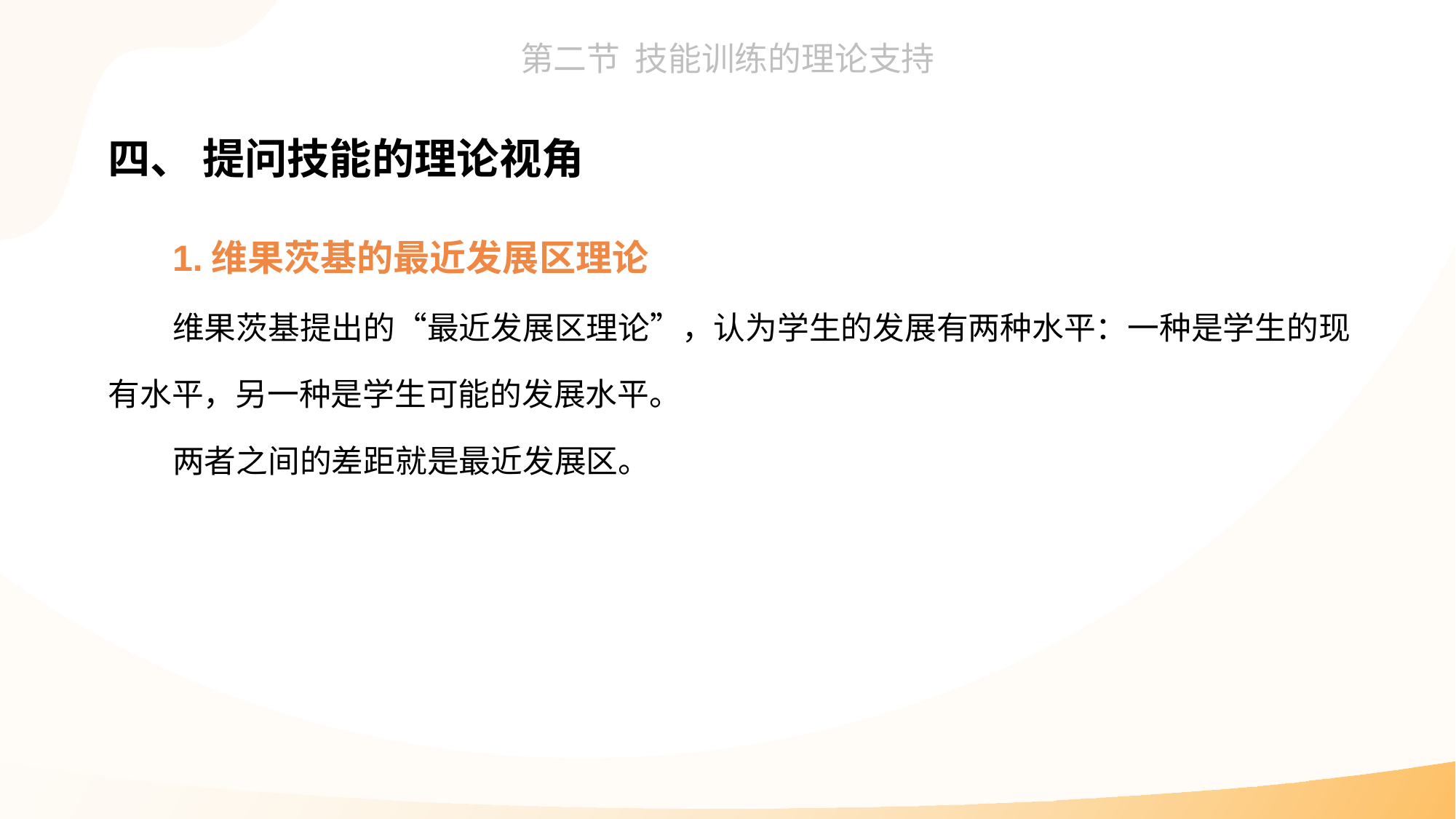

四、 提问技能的理论视角
1.维果茨基的最近发展区理论
维果茨基提出的“最近发展区理论”，认为学生的发展有两种水平：一种是学生的现有水平，另一种是学生可能的发展水平。
两者之间的差距就是最近发展区。